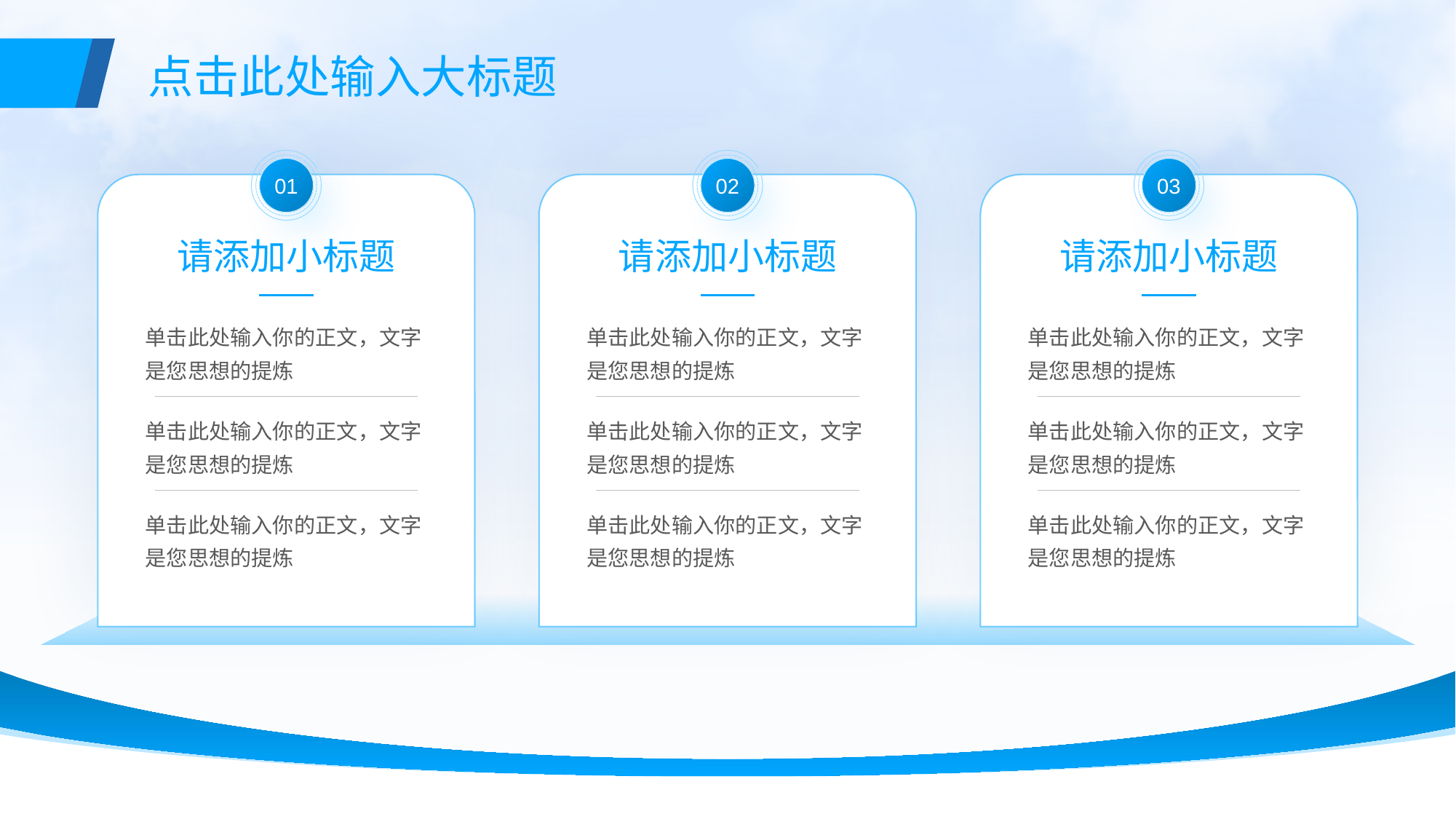

点击此处输入大标题

01

请添加小标题
单击此处输入你的正文，文字是您思想的提炼
单击此处输入你的正文，文字是您思想的提炼
单击此处输入你的正文，文字是您思想的提炼

02

请添加小标题
单击此处输入你的正文，文字是您思想的提炼
单击此处输入你的正文，文字是您思想的提炼
单击此处输入你的正文，文字是您思想的提炼

03

请添加小标题
单击此处输入你的正文，文字是您思想的提炼
单击此处输入你的正文，文字是您思想的提炼
单击此处输入你的正文，文字是您思想的提炼